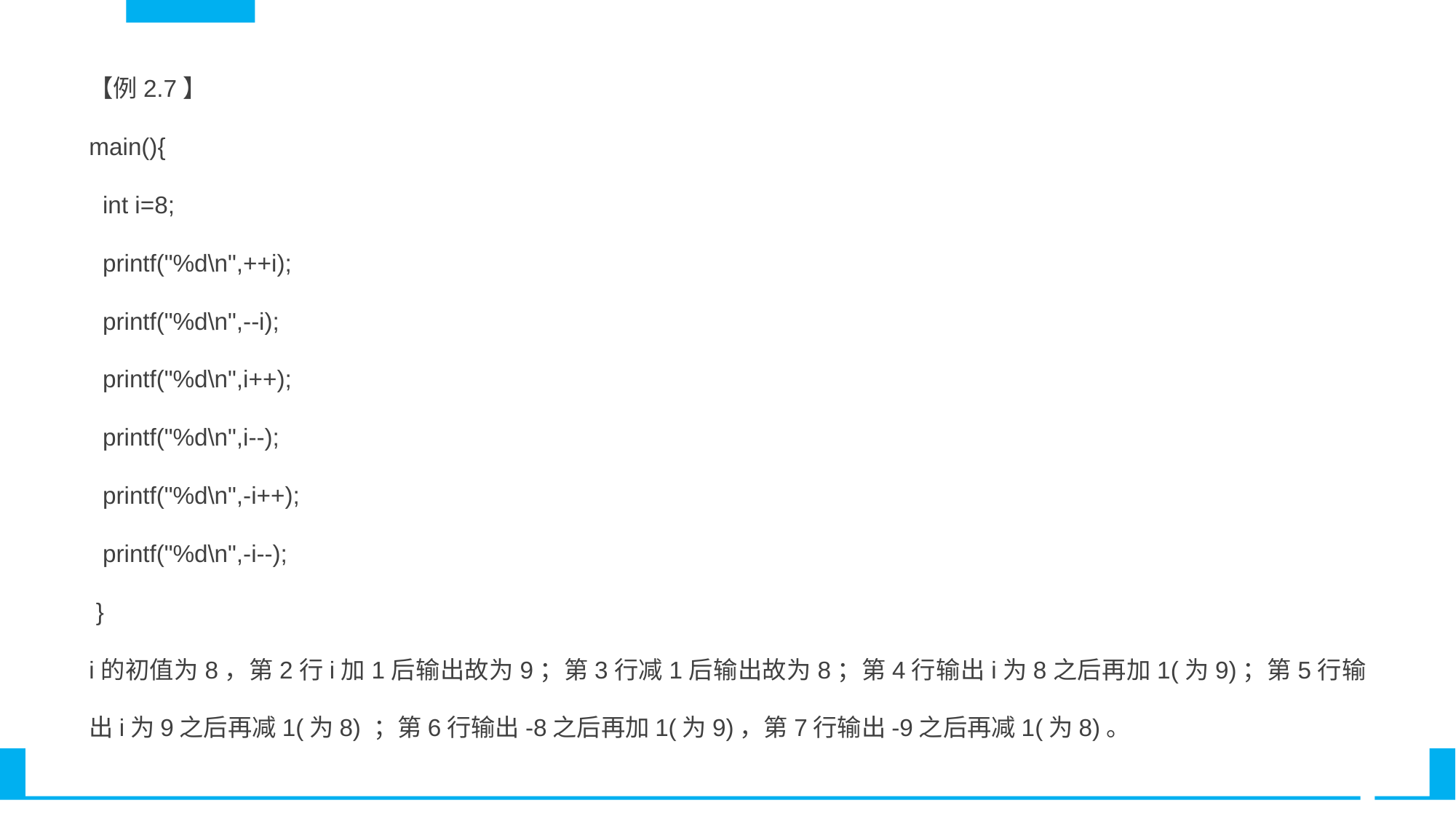

【例2.7】
main(){
  int i=8;
  printf("%d\n",++i);
  printf("%d\n",--i);
  printf("%d\n",i++);
  printf("%d\n",i--);
  printf("%d\n",-i++);
  printf("%d\n",-i--);
 }
i的初值为8，第2行i加1后输出故为9；第3行减1后输出故为8；第4行输出i为8之后再加1(为9)；第5行输出i为9之后再减1(为8) ；第6行输出-8之后再加1(为9)，第7行输出-9之后再减1(为8)。